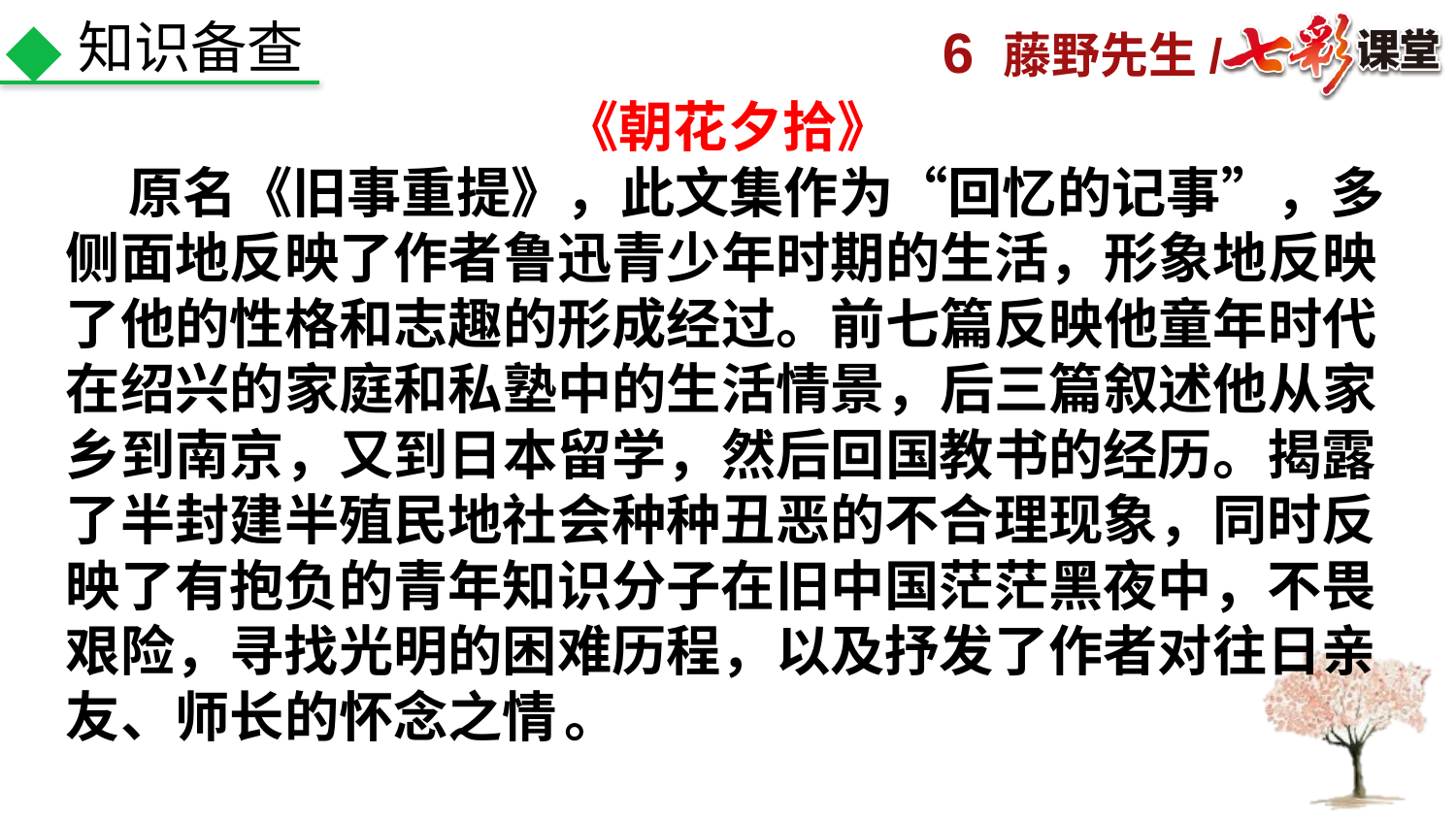

知识备查

《朝花夕拾》
    原名《旧事重提》，此文集作为“回忆的记事”，多侧面地反映了作者鲁迅青少年时期的生活，形象地反映了他的性格和志趣的形成经过。前七篇反映他童年时代在绍兴的家庭和私塾中的生活情景，后三篇叙述他从家乡到南京，又到日本留学，然后回国教书的经历。揭露了半封建半殖民地社会种种丑恶的不合理现象，同时反映了有抱负的青年知识分子在旧中国茫茫黑夜中，不畏艰险，寻找光明的困难历程，以及抒发了作者对往日亲友、师长的怀念之情 。